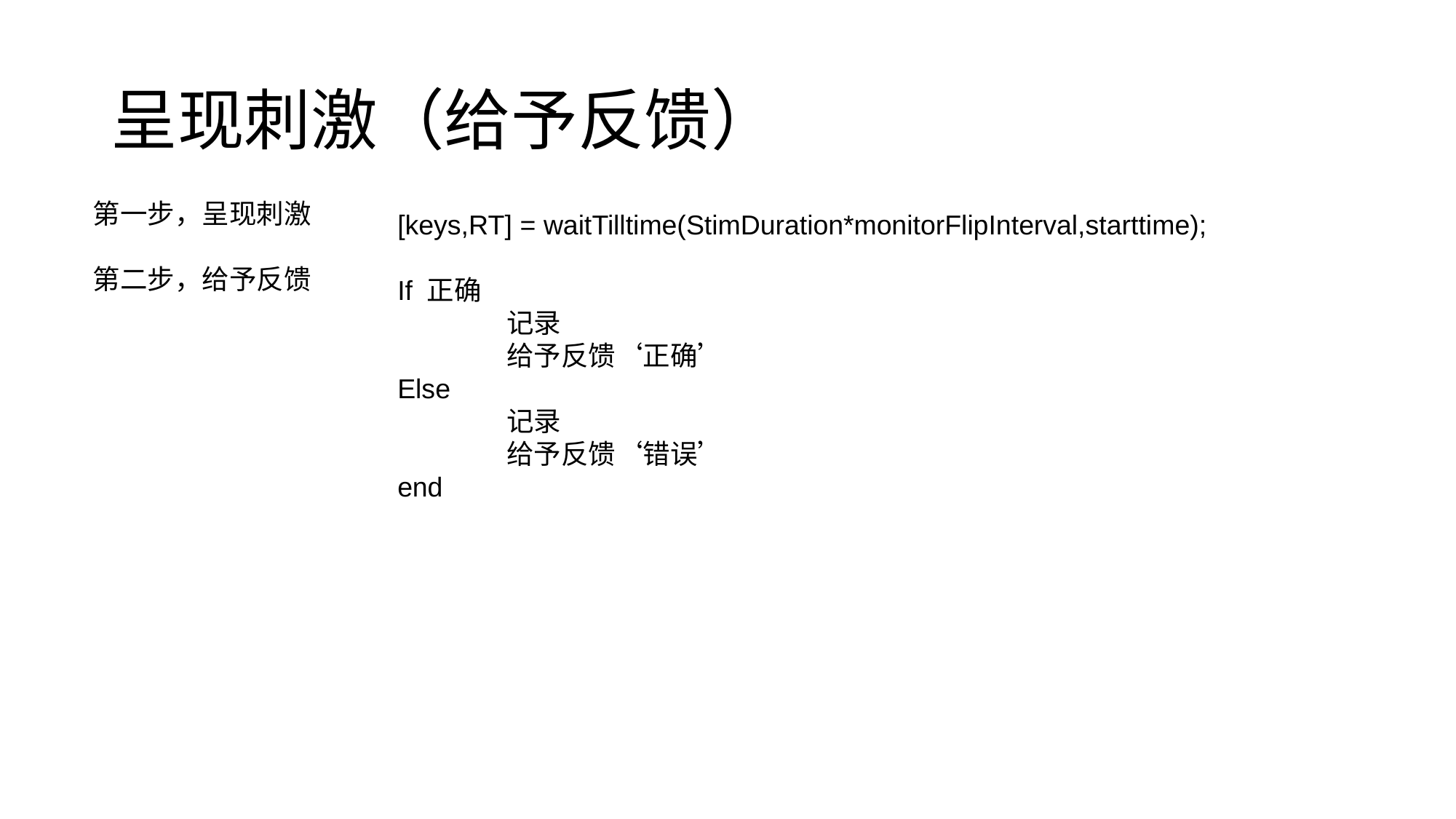

# 呈现刺激（给予反馈）
第一步，呈现刺激

第二步，给予反馈
[keys,RT] = waitTilltime(StimDuration*monitorFlipInterval,starttime);

If 正确
	记录
	给予反馈‘正确’
Else
	记录
	给予反馈‘错误’
end